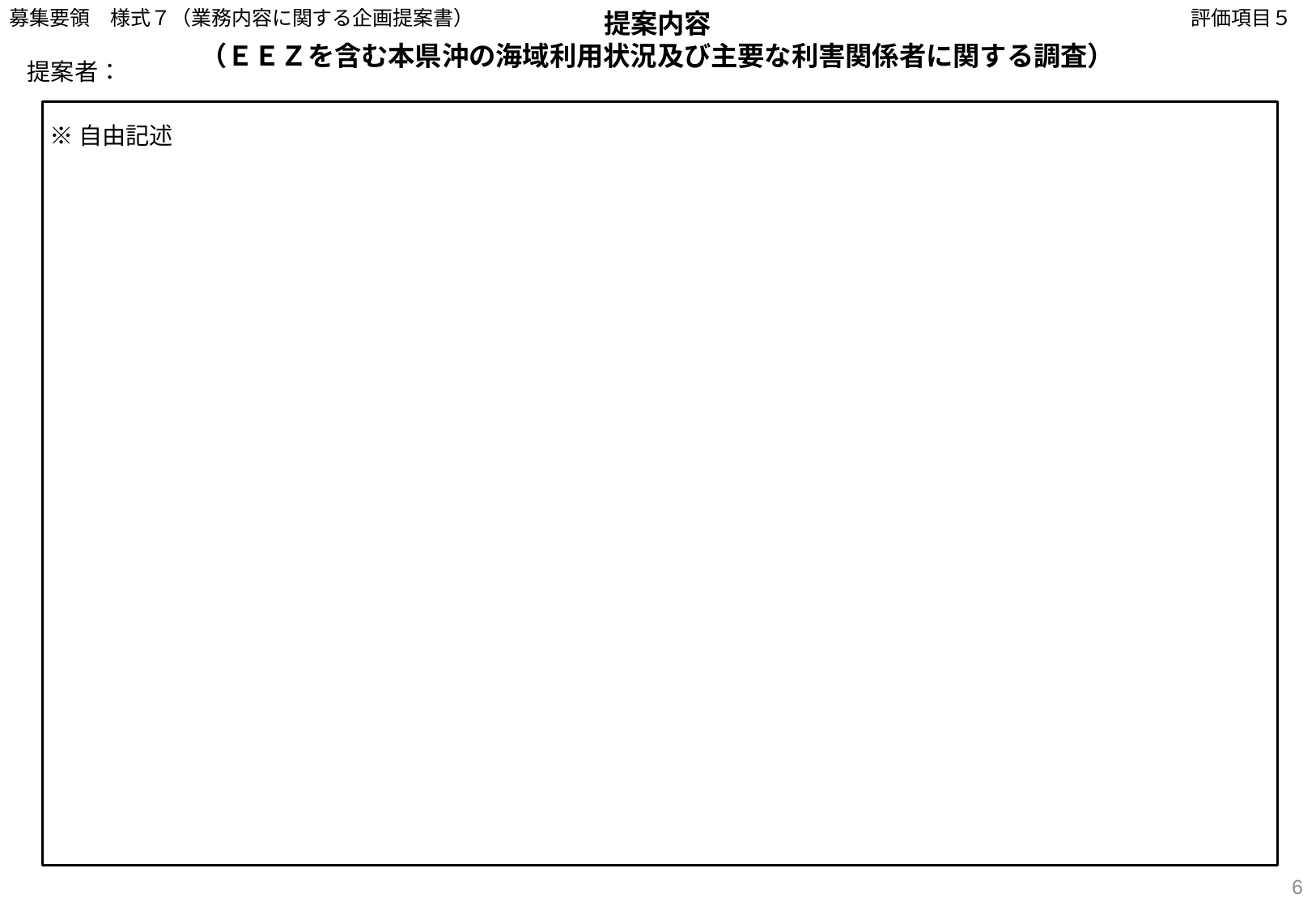

募集要領　様式７（業務内容に関する企画提案書）
評価項目５
提案内容
（ＥＥＺを含む本県沖の海域利用状況及び主要な利害関係者に関する調査）
提案者：

※自由記述
6